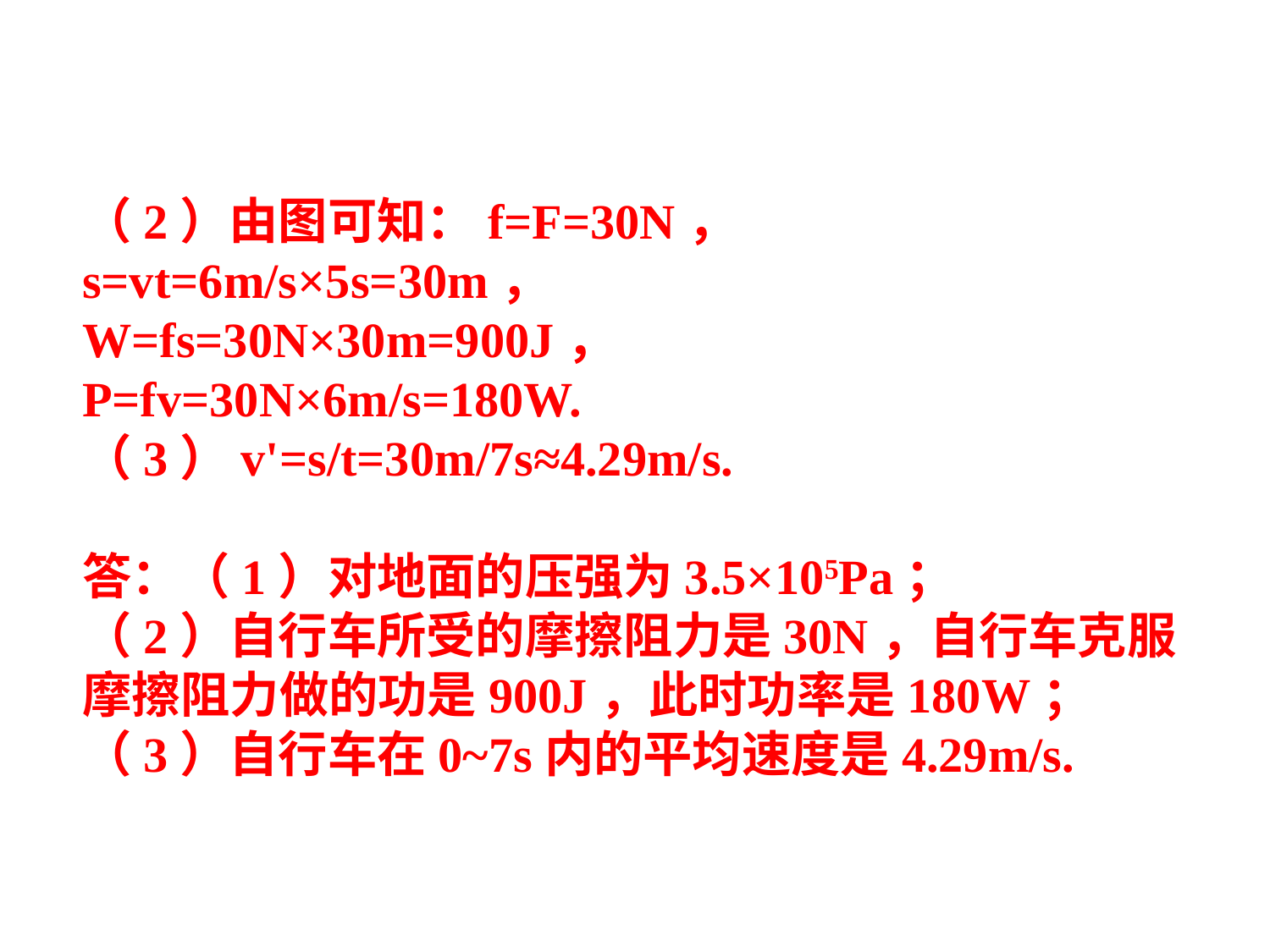

（2）由图可知：f=F=30N，
s=vt=6m/s×5s=30m，
W=fs=30N×30m=900J，
P=fv=30N×6m/s=180W.
（3）v'=s/t=30m/7s≈4.29m/s.

答：（1）对地面的压强为3.5×105Pa；
（2）自行车所受的摩擦阻力是30N，自行车克服摩擦阻力做的功是900J，此时功率是180W；
（3）自行车在0~7s内的平均速度是4.29m/s.